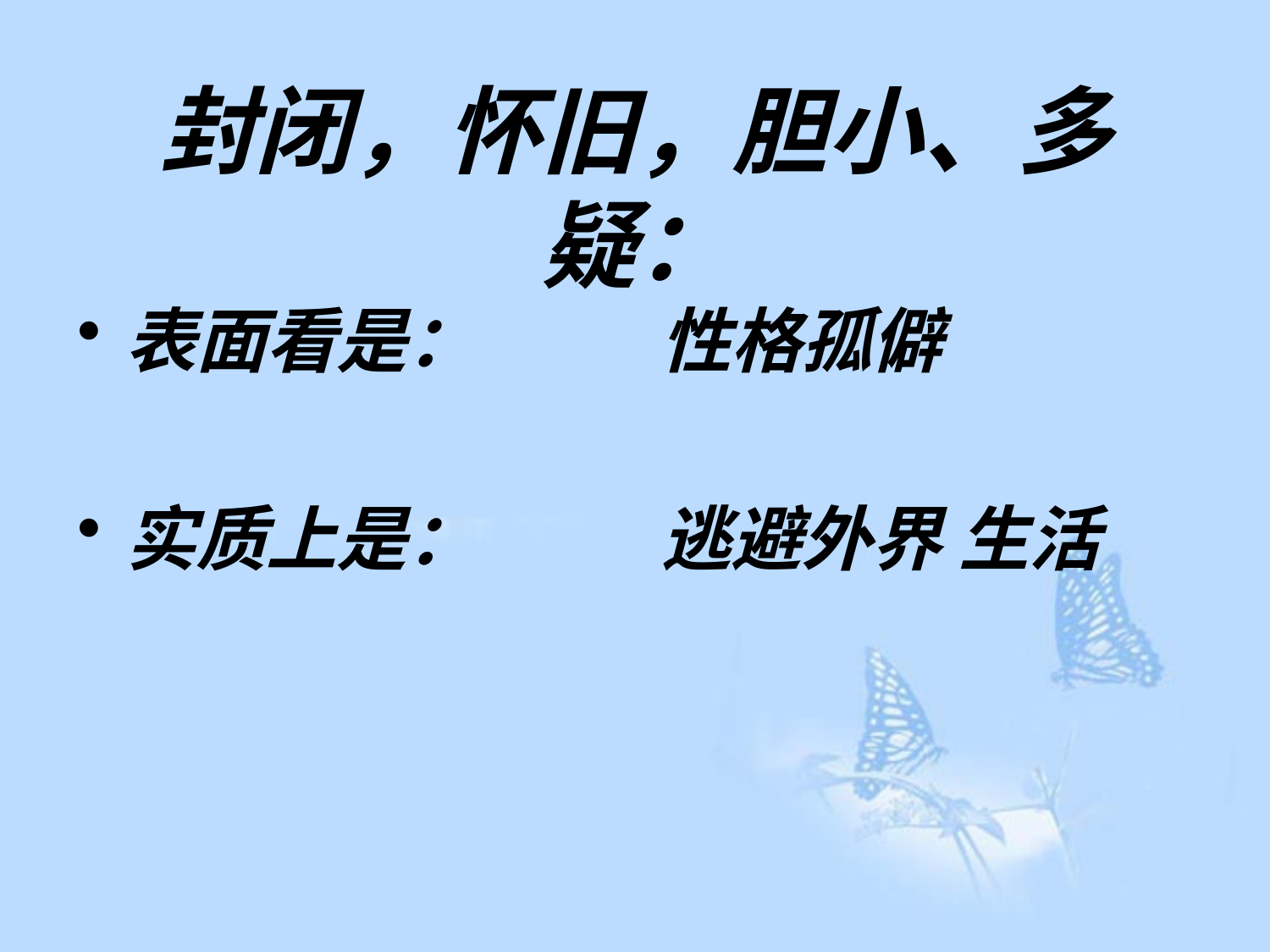

# 封闭，怀旧，胆小、多疑：
表面看是：

实质上是：

性格孤僻

逃避外界 生活